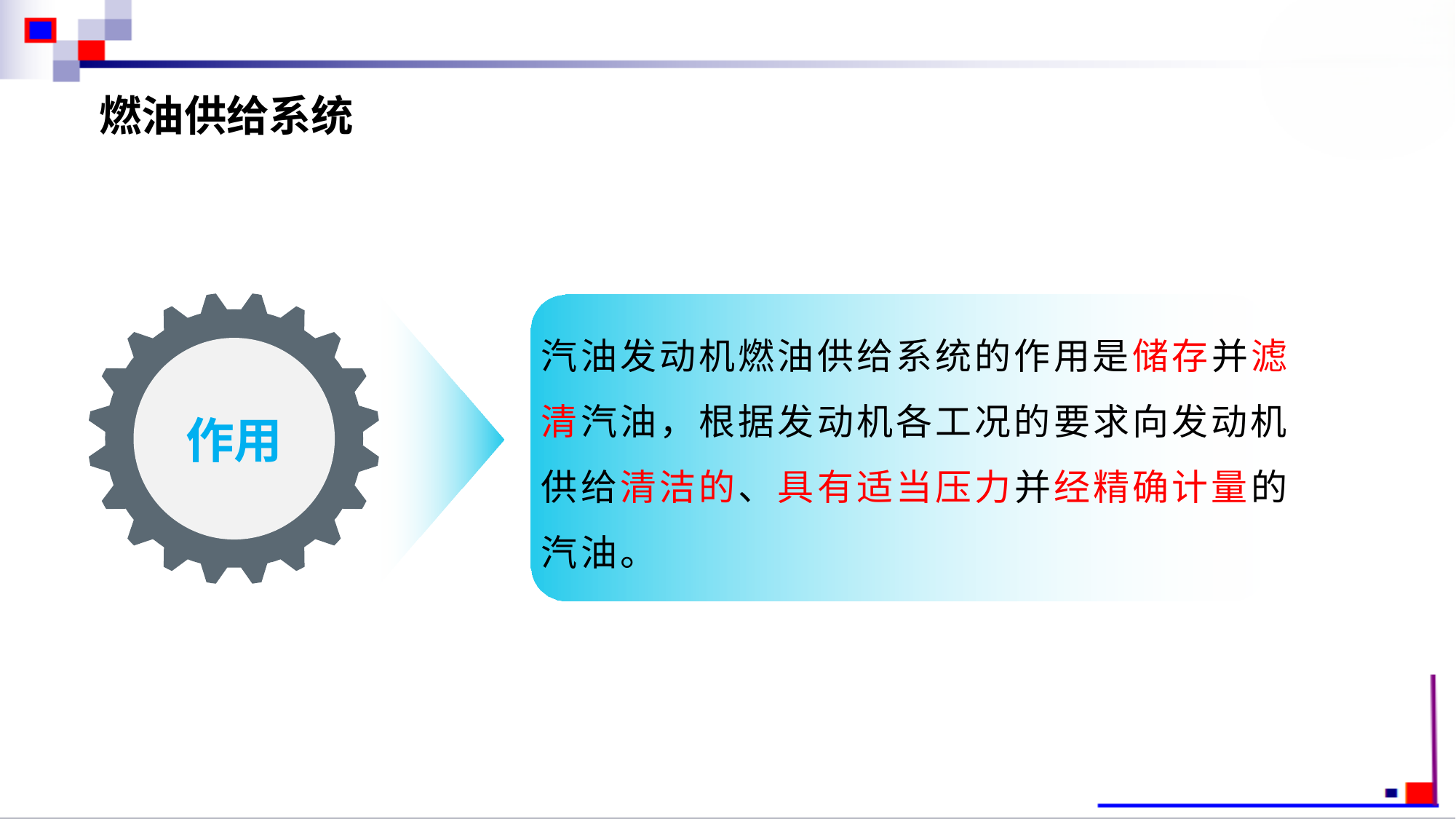

燃油供给系统

作用

汽油发动机燃油供给系统的作用是储存并滤清汽油，根据发动机各工况的要求向发动机供给清洁的、具有适当压力并经精确计量的汽油。